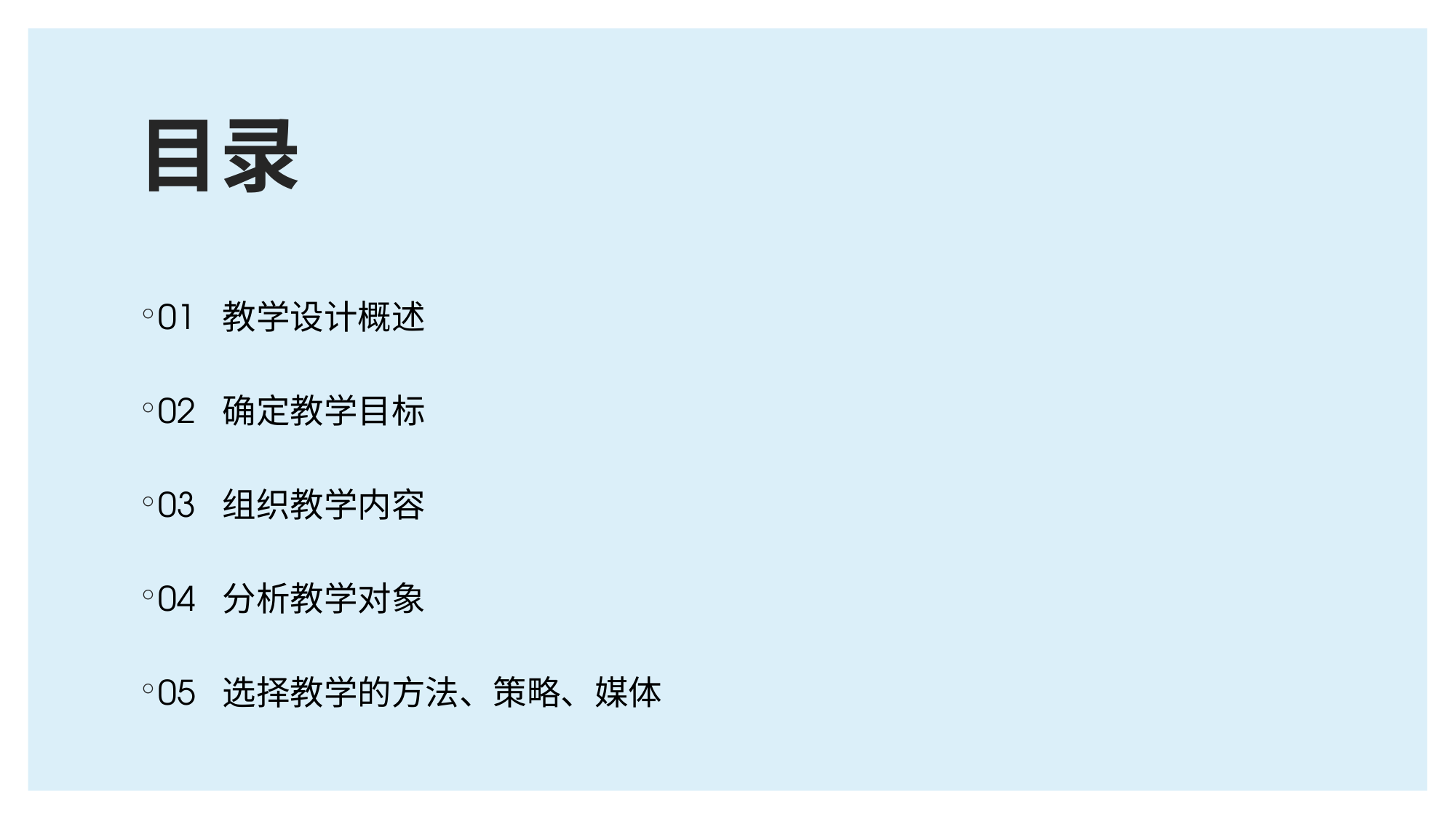

# 目录
01  教学设计概述
02  确定教学目标
03  组织教学内容
04  分析教学对象
05  选择教学的方法、策略、媒体